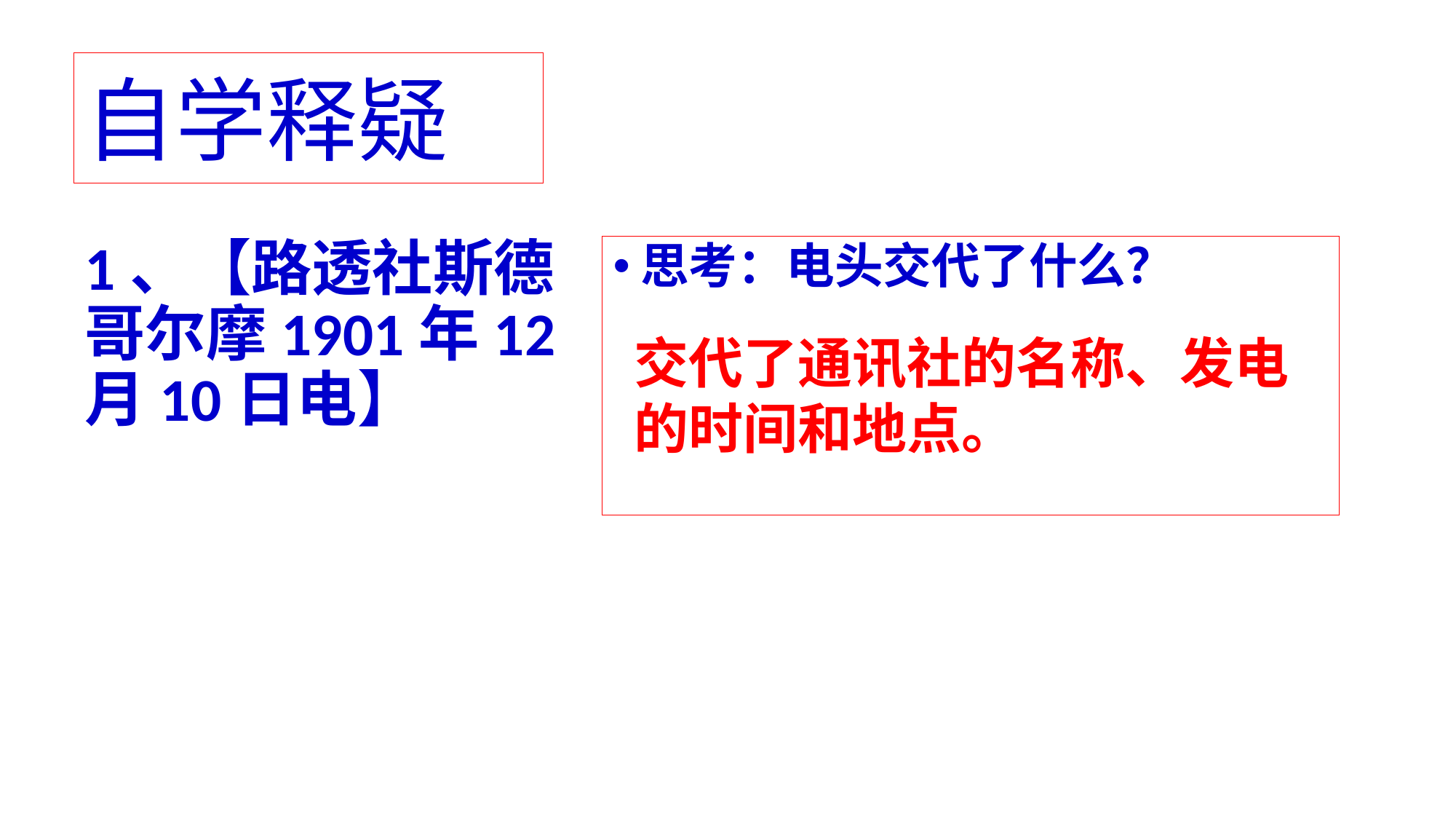

# 自学释疑
1、【路透社斯德哥尔摩1901年12月10日电】
思考：电头交代了什么？
交代了通讯社的名称、发电的时间和地点。